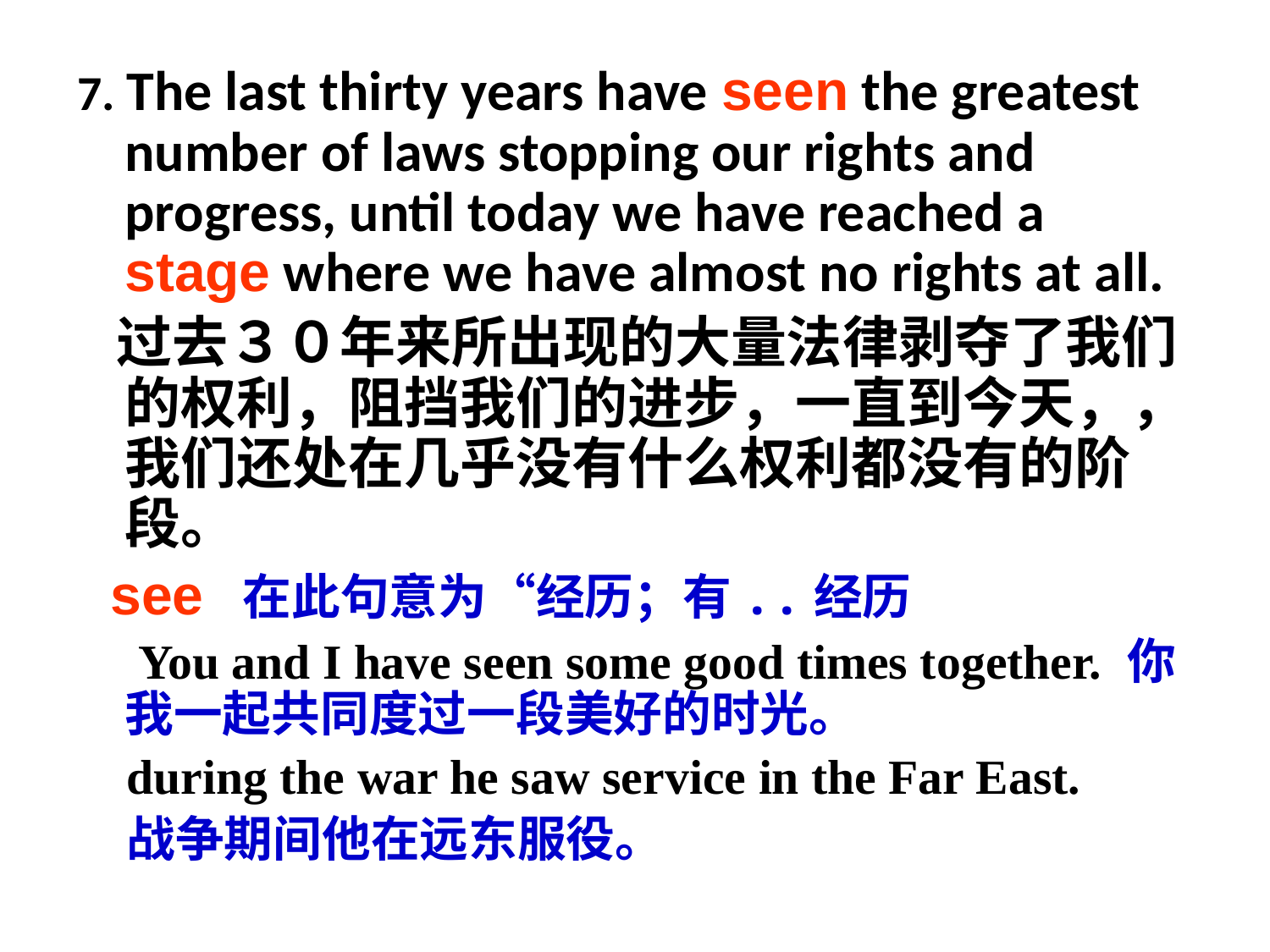

7. The last thirty years have seen the greatest number of laws stopping our rights and progress, until today we have reached a stage where we have almost no rights at all.
  过去３０年来所出现的大量法律剥夺了我们的权利，阻挡我们的进步，一直到今天，，我们还处在几乎没有什么权利都没有的阶段。
   see  在此句意为“经历；有..经历
　You and I have seen some good times together. 你我一起共同度过一段美好的时光。
    during the war he saw service in the Far East.
　战争期间他在远东服役。